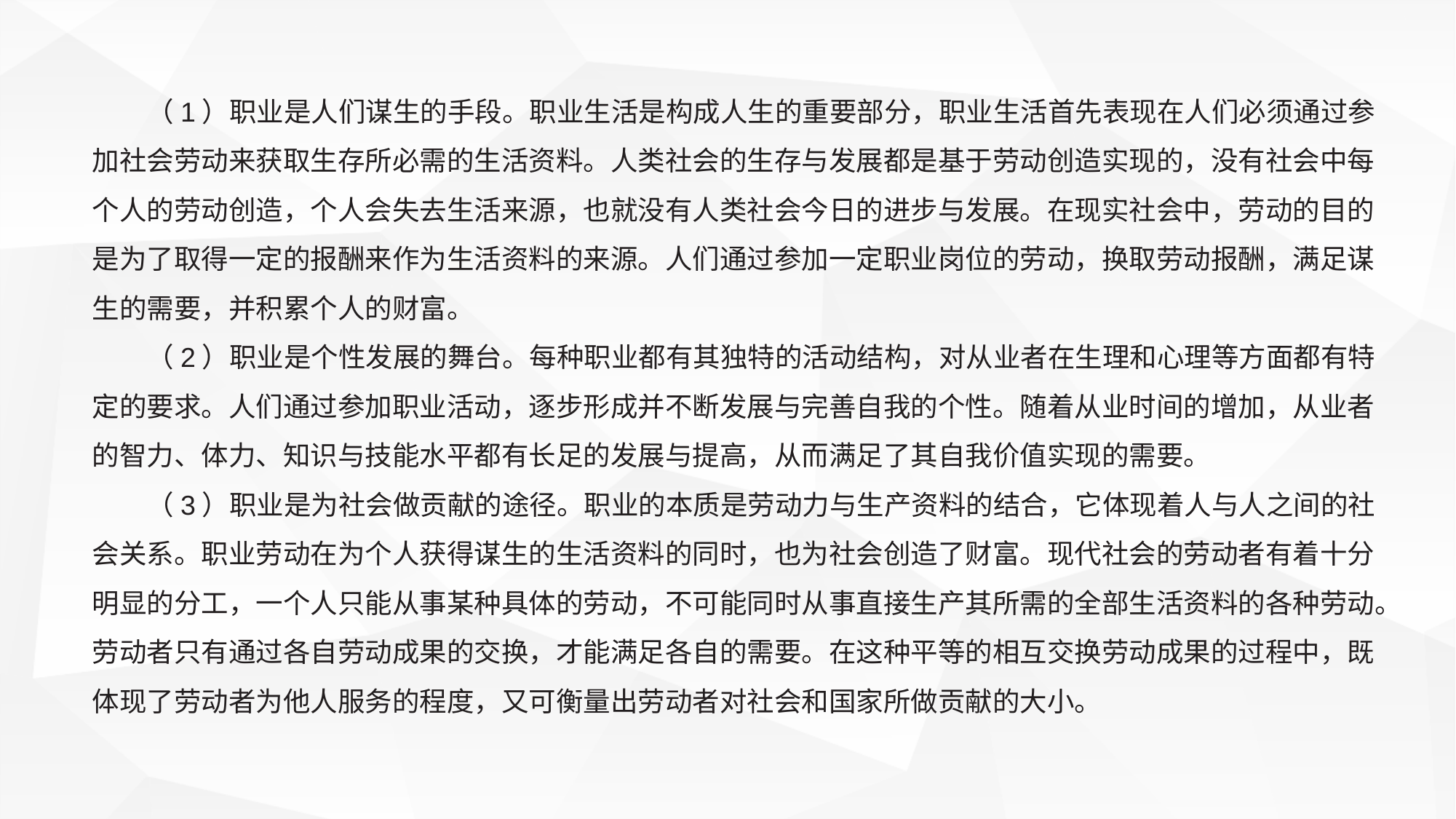

（1）职业是人们谋生的手段。职业生活是构成人生的重要部分，职业生活首先表现在人们必须通过参加社会劳动来获取生存所必需的生活资料。人类社会的生存与发展都是基于劳动创造实现的，没有社会中每个人的劳动创造，个人会失去生活来源，也就没有人类社会今日的进步与发展。在现实社会中，劳动的目的是为了取得一定的报酬来作为生活资料的来源。人们通过参加一定职业岗位的劳动，换取劳动报酬，满足谋生的需要，并积累个人的财富。
（2）职业是个性发展的舞台。每种职业都有其独特的活动结构，对从业者在生理和心理等方面都有特定的要求。人们通过参加职业活动，逐步形成并不断发展与完善自我的个性。随着从业时间的增加，从业者的智力、体力、知识与技能水平都有长足的发展与提高，从而满足了其自我价值实现的需要。
（3）职业是为社会做贡献的途径。职业的本质是劳动力与生产资料的结合，它体现着人与人之间的社会关系。职业劳动在为个人获得谋生的生活资料的同时，也为社会创造了财富。现代社会的劳动者有着十分明显的分工，一个人只能从事某种具体的劳动，不可能同时从事直接生产其所需的全部生活资料的各种劳动。劳动者只有通过各自劳动成果的交换，才能满足各自的需要。在这种平等的相互交换劳动成果的过程中，既体现了劳动者为他人服务的程度，又可衡量出劳动者对社会和国家所做贡献的大小。